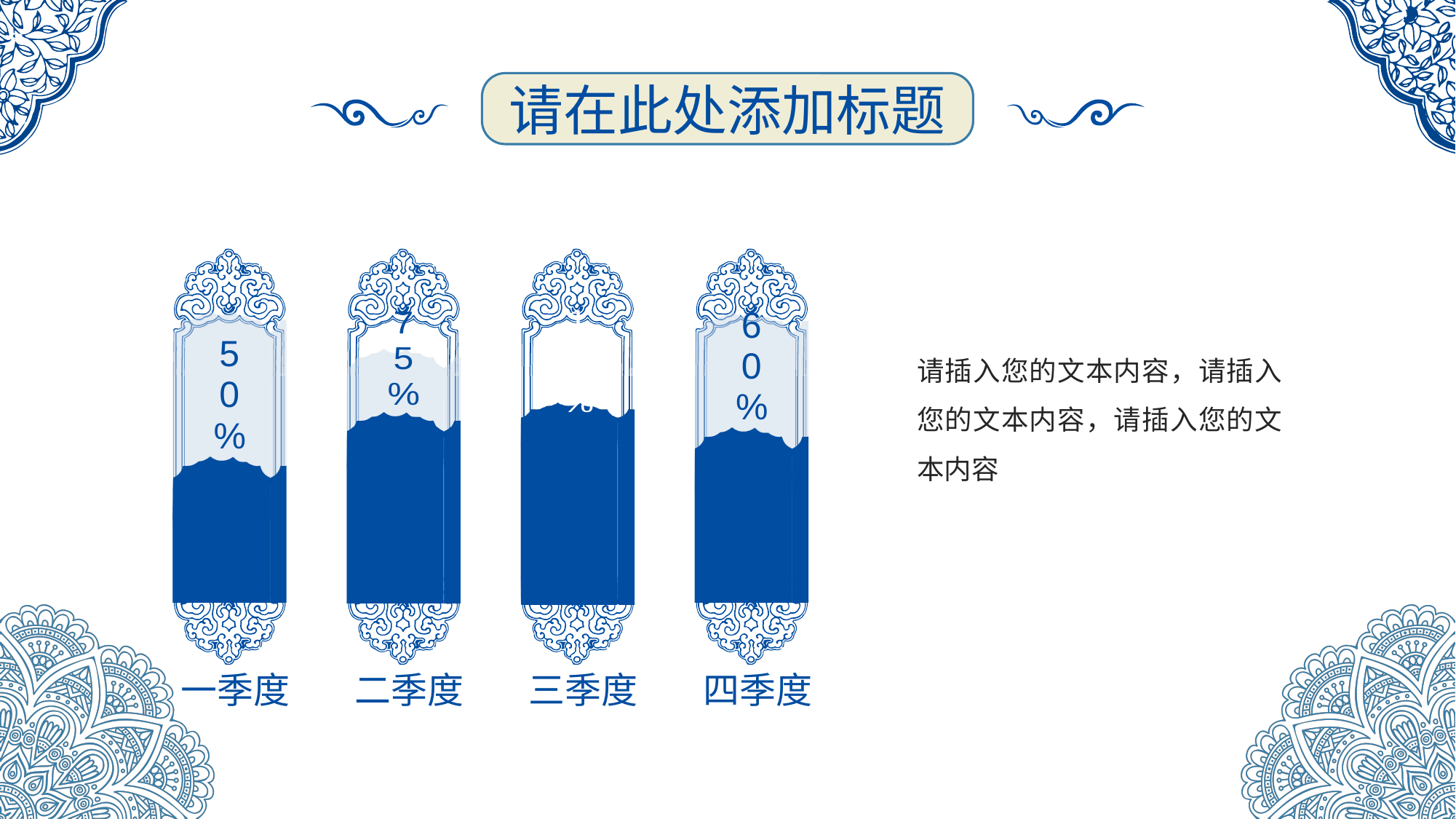

请在此处添加标题

### Chart

| Category | 辅助 | 数据 |
|---|---|---|
| 类别 1 | 1.0 | 0.5 |

### Chart

| Category | 辅助 | 数据 |
|---|---|---|
| 类别 1 | 1.0 | 0.75 |

### Chart

| Category | 辅助 | 数据 |
|---|---|---|
| 类别 1 | 1.0 | 1.0 |

### Chart

| Category | 辅助 | 数据 |
|---|---|---|
| 类别 1 | 1.0 | 0.6 |
请插入您的文本内容，请插入您的文本内容，请插入您的文本内容
一季度
二季度
三季度
四季度